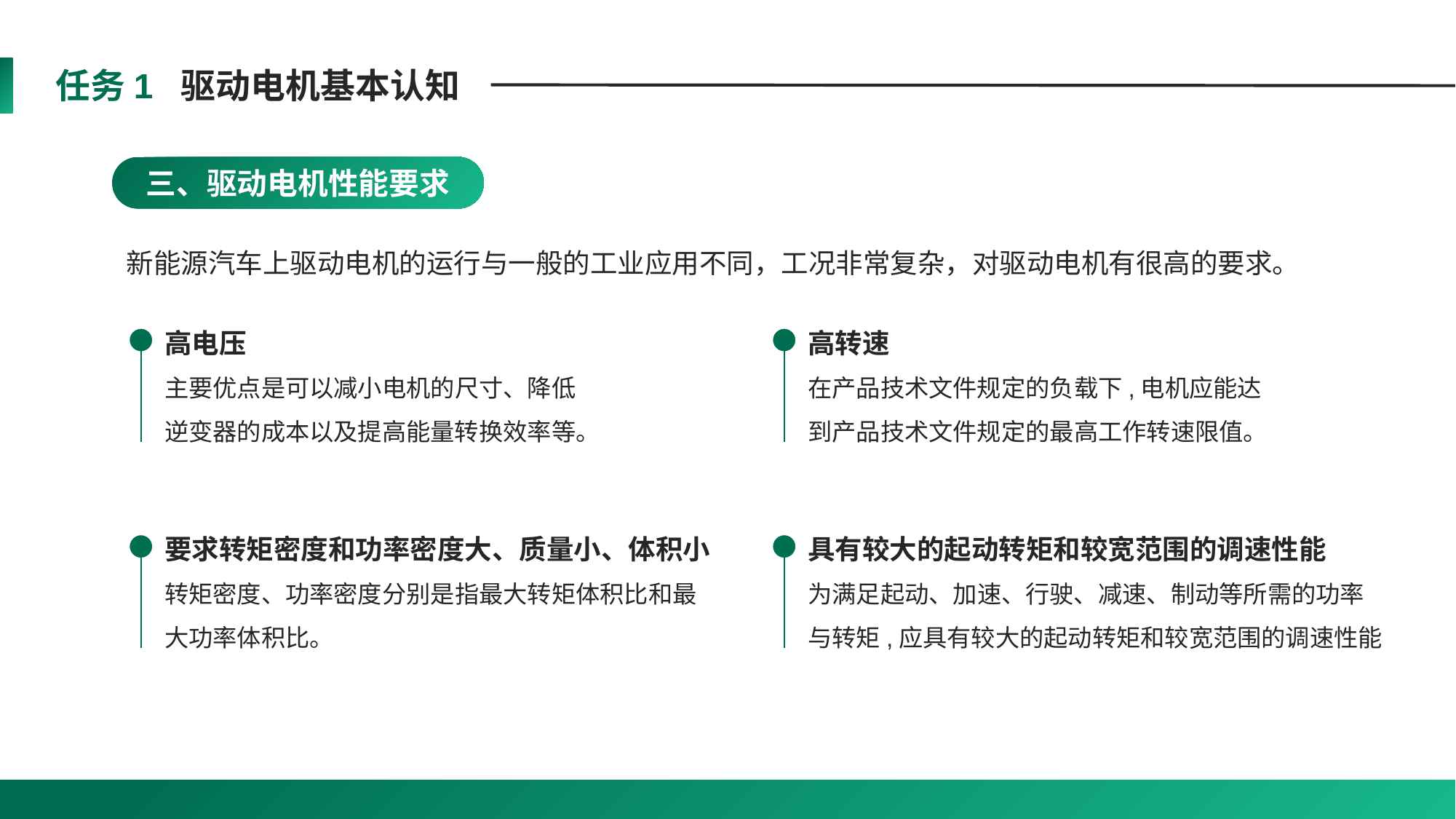

任务1  驱动电机基本认知
三、驱动电机性能要求
新能源汽车上驱动电机的运行与一般的工业应用不同，工况非常复杂，对驱动电机有很高的要求。
高电压

主要优点是可以减小电机的尺寸、降低逆变器的成本以及提高能量转换效率等。
高转速

在产品技术文件规定的负载下,电机应能达到产品技术文件规定的最高工作转速限值。
要求转矩密度和功率密度大、质量小、体积小

转矩密度、功率密度分别是指最大转矩体积比和最大功率体积比。
具有较大的起动转矩和较宽范围的调速性能

为满足起动、加速、行驶、减速、制动等所需的功率与转矩,应具有较大的起动转矩和较宽范围的调速性能